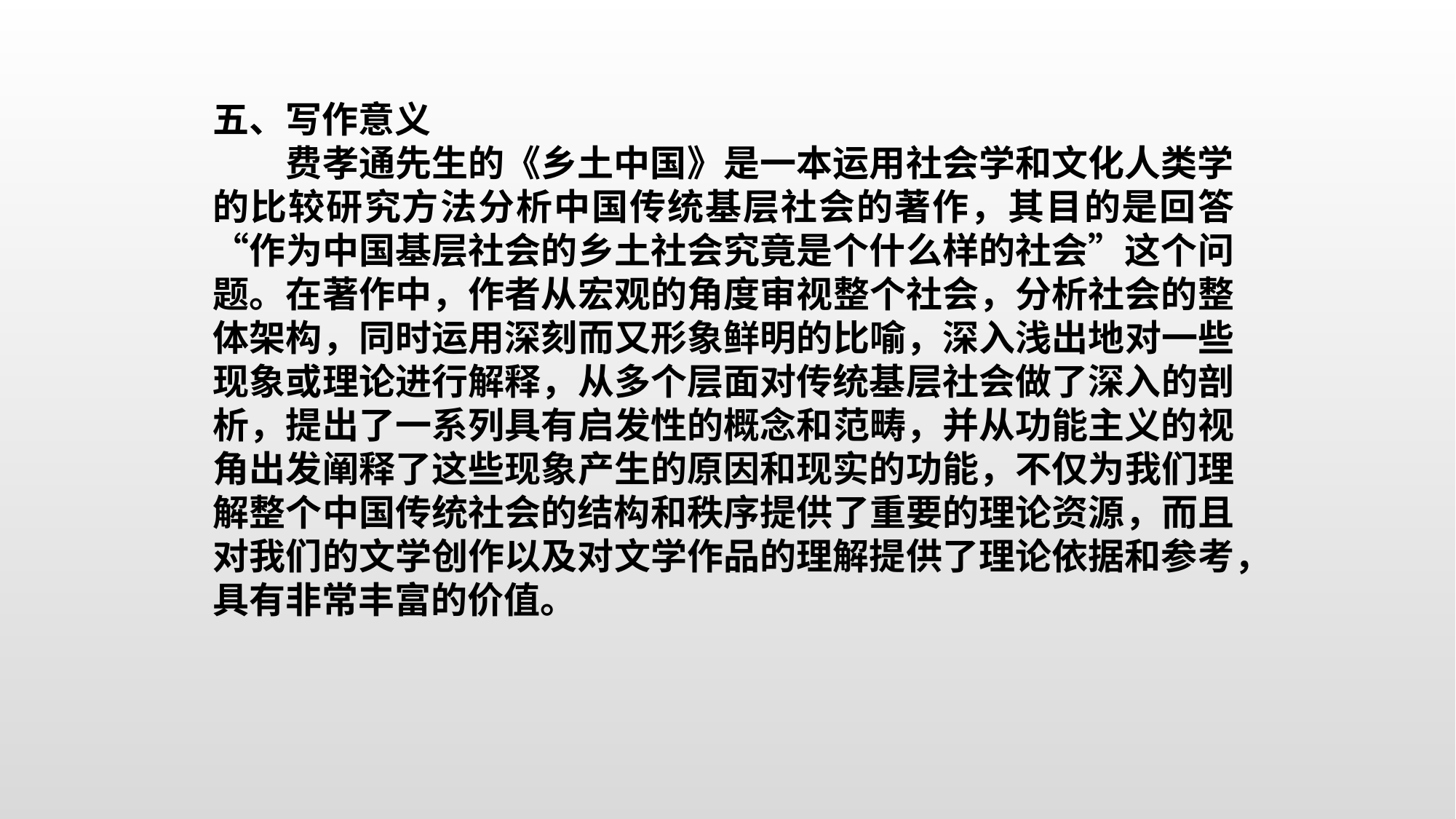

五、写作意义
费孝通先生的《乡土中国》是一本运用社会学和文化人类学的比较研究方法分析中国传统基层社会的著作，其目的是回答“作为中国基层社会的乡土社会究竟是个什么样的社会”这个问题。在著作中，作者从宏观的角度审视整个社会，分析社会的整体架构，同时运用深刻而又形象鲜明的比喻，深入浅出地对一些现象或理论进行解释，从多个层面对传统基层社会做了深入的剖析，提出了一系列具有启发性的概念和范畴，并从功能主义的视角出发阐释了这些现象产生的原因和现实的功能，不仅为我们理解整个中国传统社会的结构和秩序提供了重要的理论资源，而且对我们的文学创作以及对文学作品的理解提供了理论依据和参考，具有非常丰富的价值。